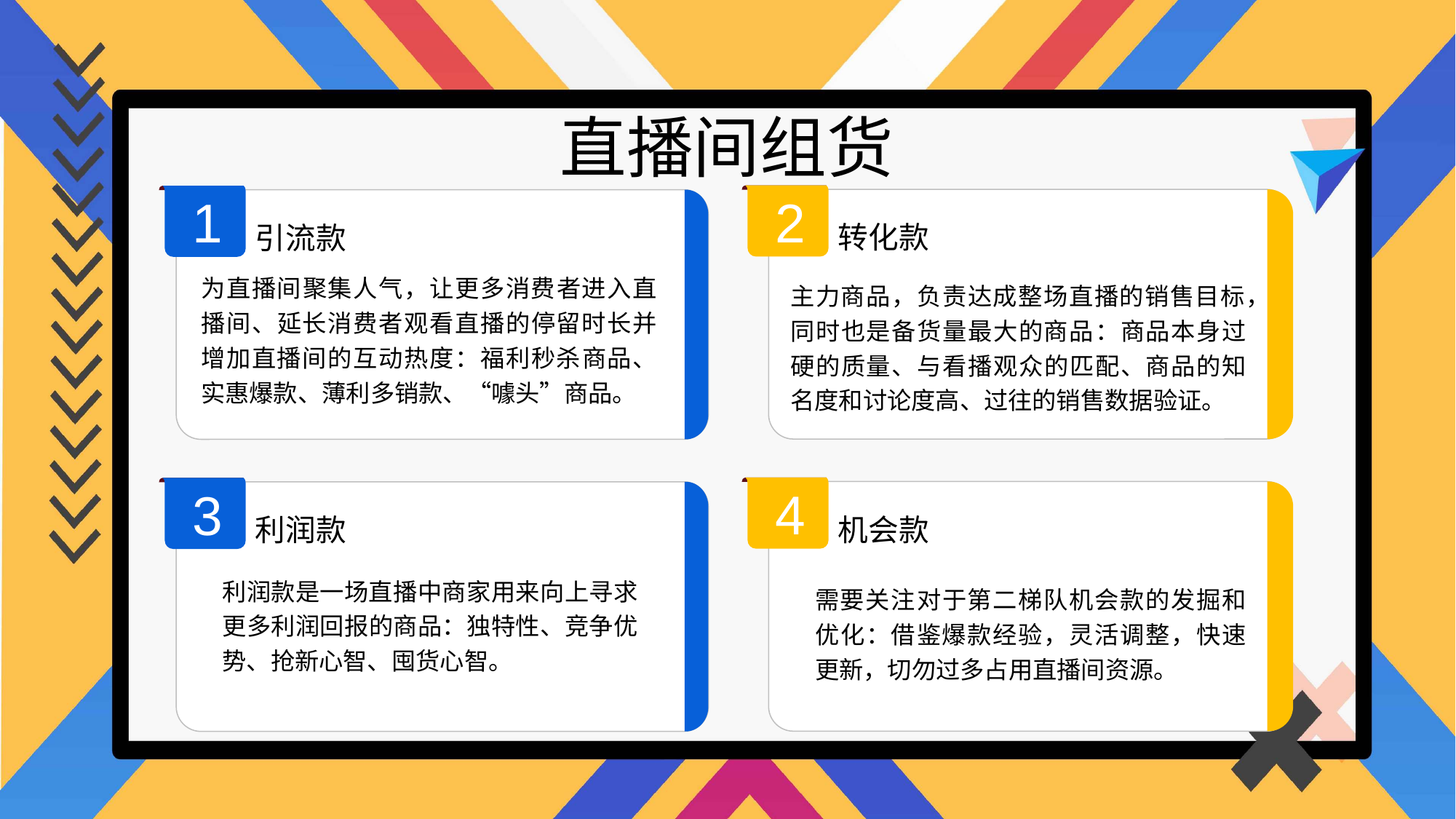

直播间组货
2
1

转化款
引流款
为直播间聚集人气，让更多消费者进入直播间、延长消费者观看直播的停留时长并增加直播间的互动热度：福利秒杀商品、实惠爆款、薄利多销款、“噱头”商品。

主力商品，负责达成整场直播的销售目标，同时也是备货量最大的商品：商品本身过硬的质量、与看播观众的匹配、商品的知名度和讨论度高、过往的销售数据验证。
4
3

机会款
利润款
利润款是一场直播中商家用来向上寻求更多利润回报的商品：独特性、竞争优势、抢新心智、囤货心智。
需要关注对于第二梯队机会款的发掘和优化：借鉴爆款经验，灵活调整，快速更新，切勿过多占用直播间资源。